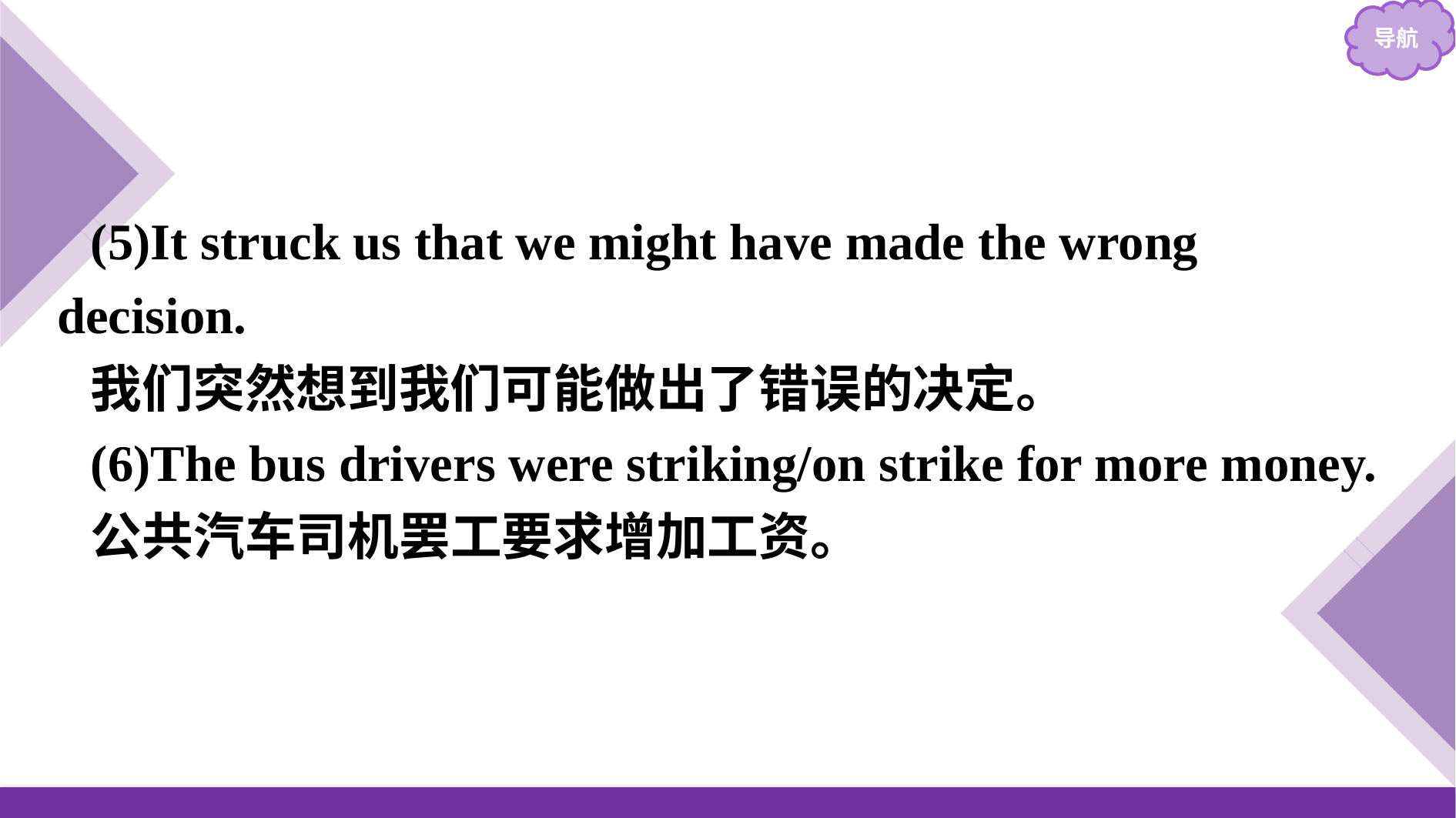

(5)It struck us that we might have made the wrong decision.
我们突然想到我们可能做出了错误的决定。
(6)The bus drivers were striking/on strike for more money.
公共汽车司机罢工要求增加工资。